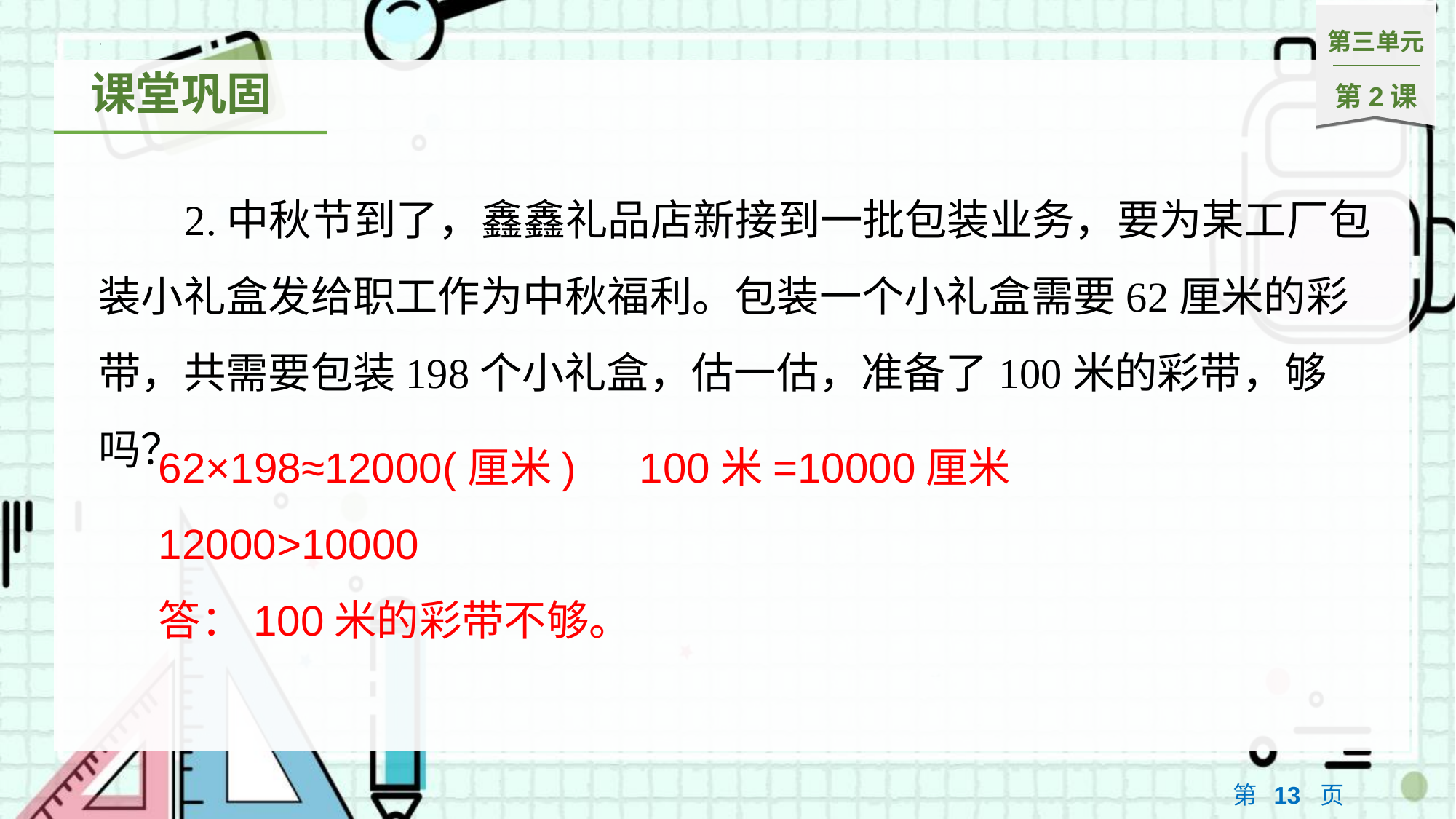

2.中秋节到了，鑫鑫礼品店新接到一批包装业务，要为某工厂包装小礼盒发给职工作为中秋福利。包装一个小礼盒需要62厘米的彩带，共需要包装198个小礼盒，估一估，准备了100米的彩带，够吗？
62×198≈12000(厘米)　100米=10000厘米　12000>10000
答：100米的彩带不够。